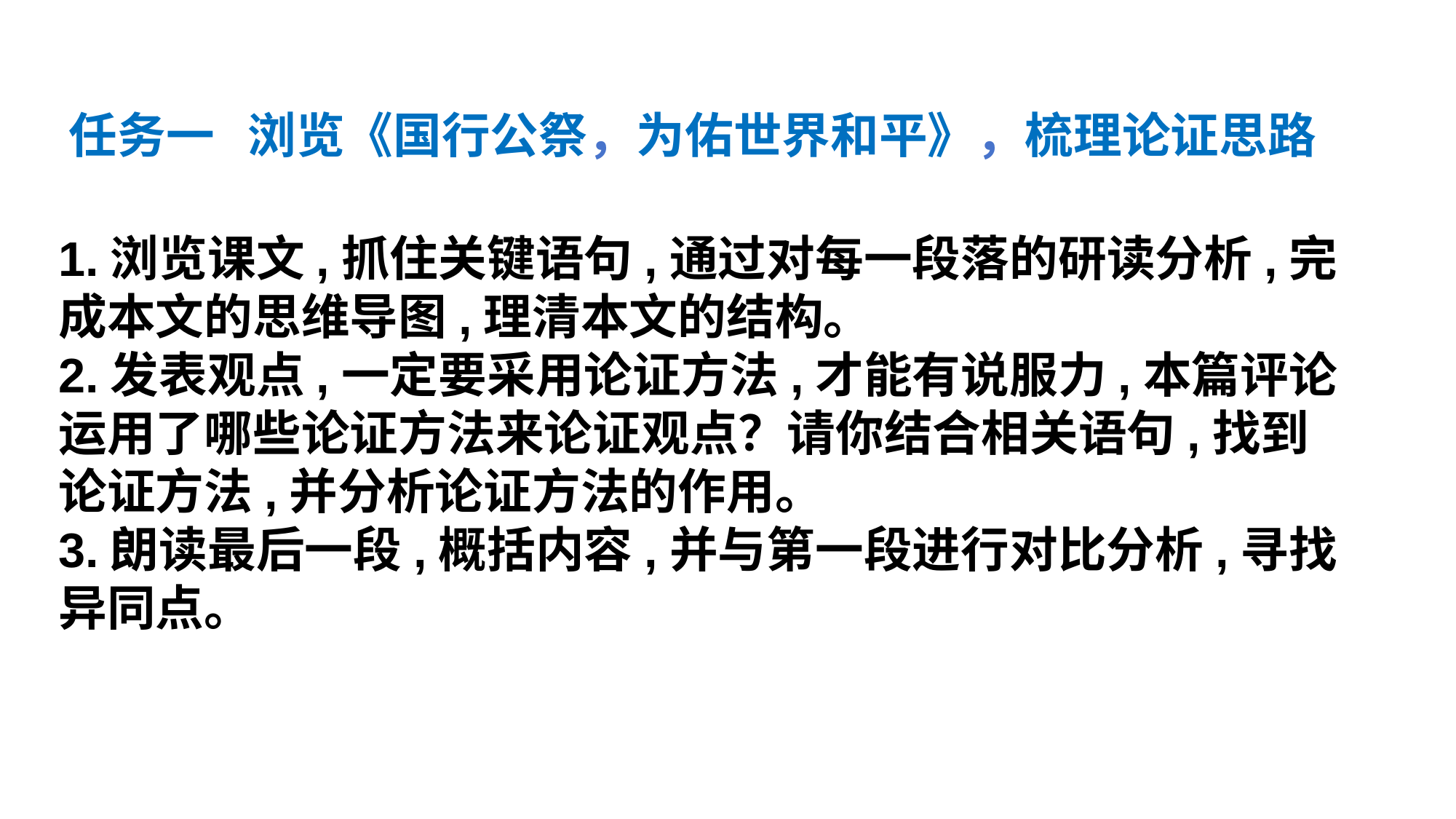

任务一   浏览《国行公祭，为佑世界和平》，梳理论证思路
1.浏览课文,抓住关键语句,通过对每一段落的研读分析,完成本文的思维导图,理清本文的结构。
2.发表观点,一定要采用论证方法,才能有说服力,本篇评论运用了哪些论证方法来论证观点？请你结合相关语句,找到论证方法,并分析论证方法的作用。
3.朗读最后一段,概括内容,并与第一段进行对比分析,寻找异同点。